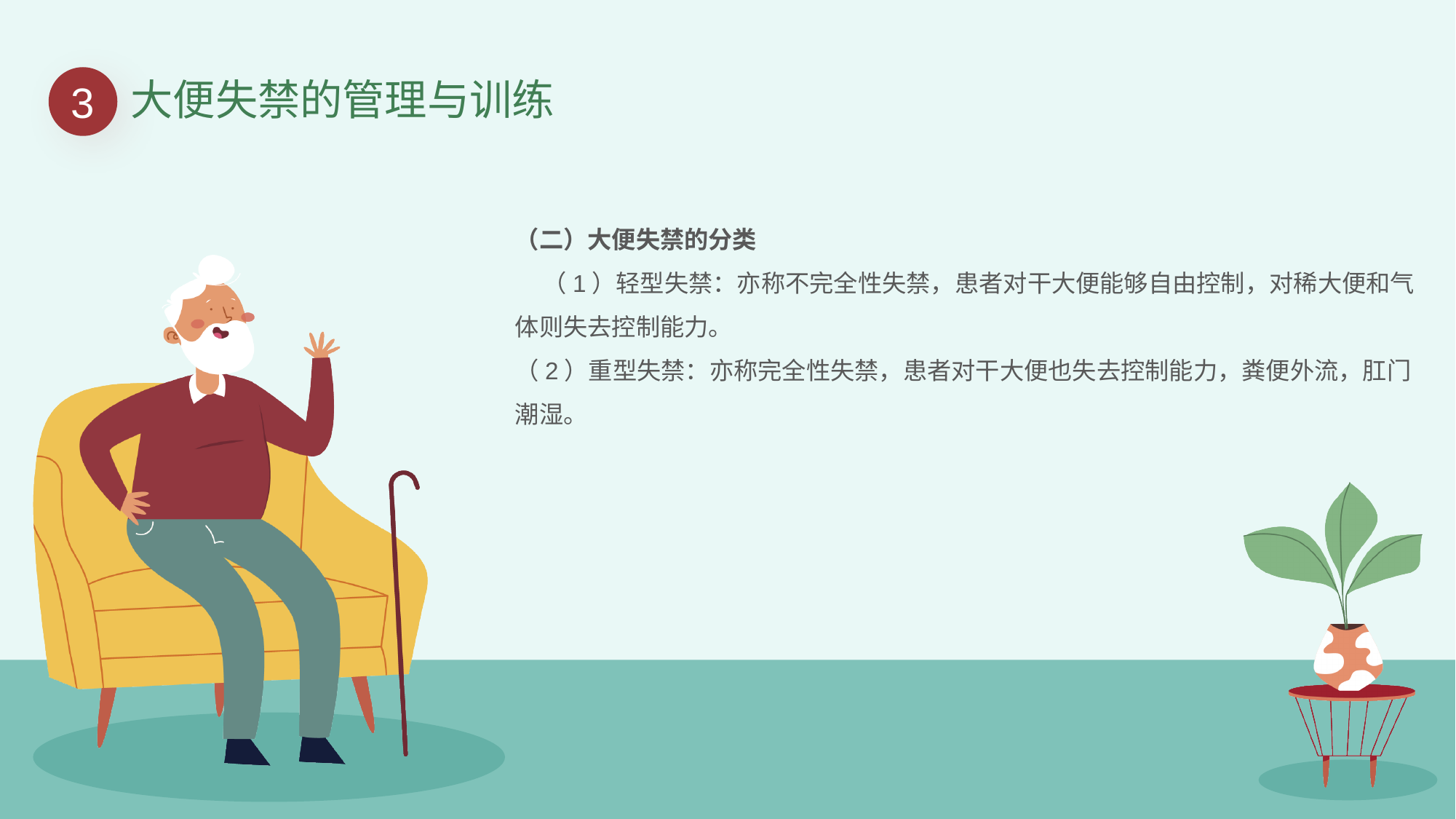

3
大便失禁的管理与训练
（二）大便失禁的分类
    （1）轻型失禁：亦称不完全性失禁，患者对干大便能够自由控制，对稀大便和气体则失去控制能力。
（2）重型失禁：亦称完全性失禁，患者对干大便也失去控制能力，粪便外流，肛门潮湿。